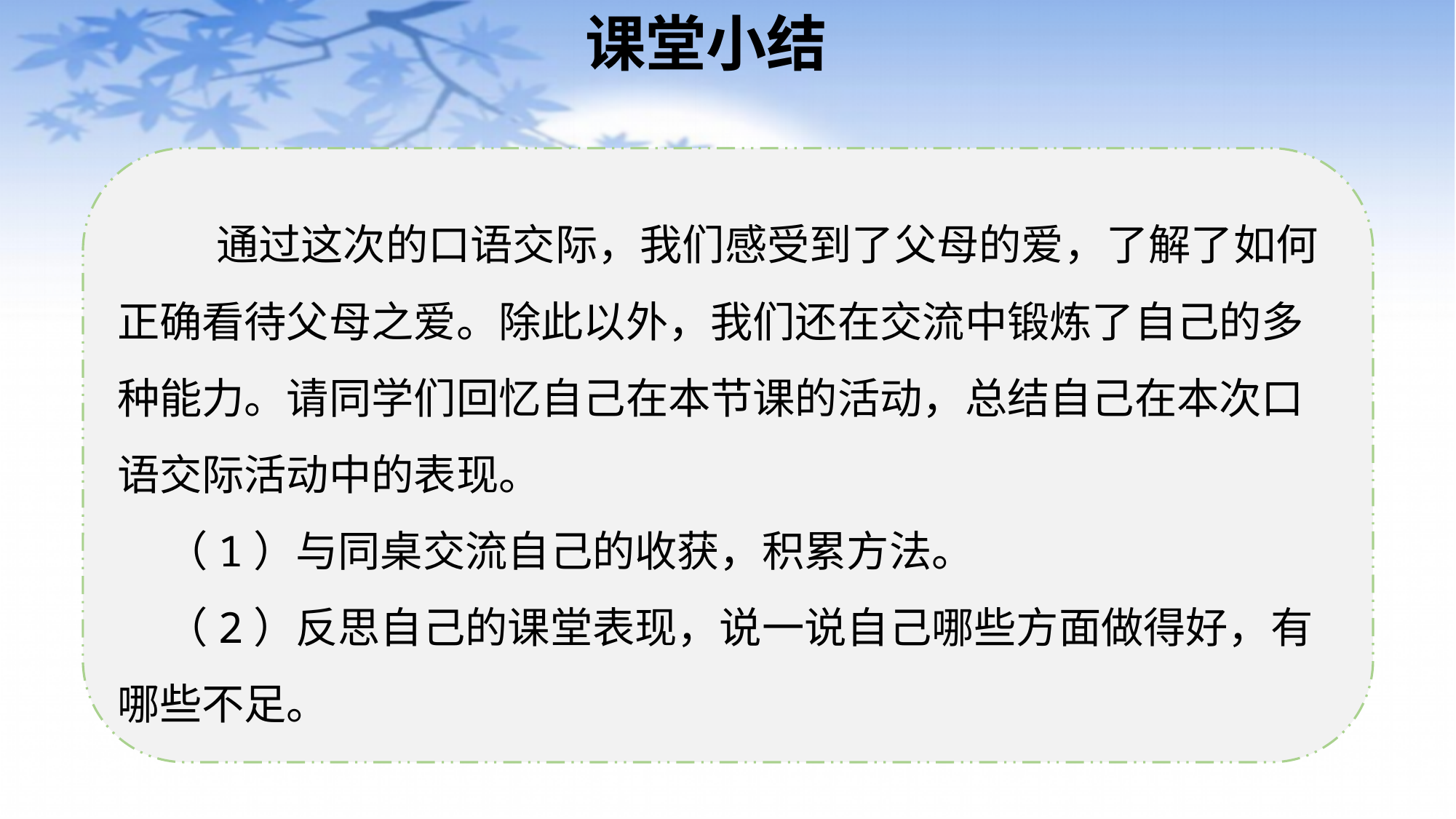

课堂小结

        通过这次的口语交际，我们感受到了父母的爱，了解了如何正确看待父母之爱。除此以外，我们还在交流中锻炼了自己的多种能力。请同学们回忆自己在本节课的活动，总结自己在本次口语交际活动中的表现。
    （1）与同桌交流自己的收获，积累方法。
    （2）反思自己的课堂表现，说一说自己哪些方面做得好，有哪些不足。